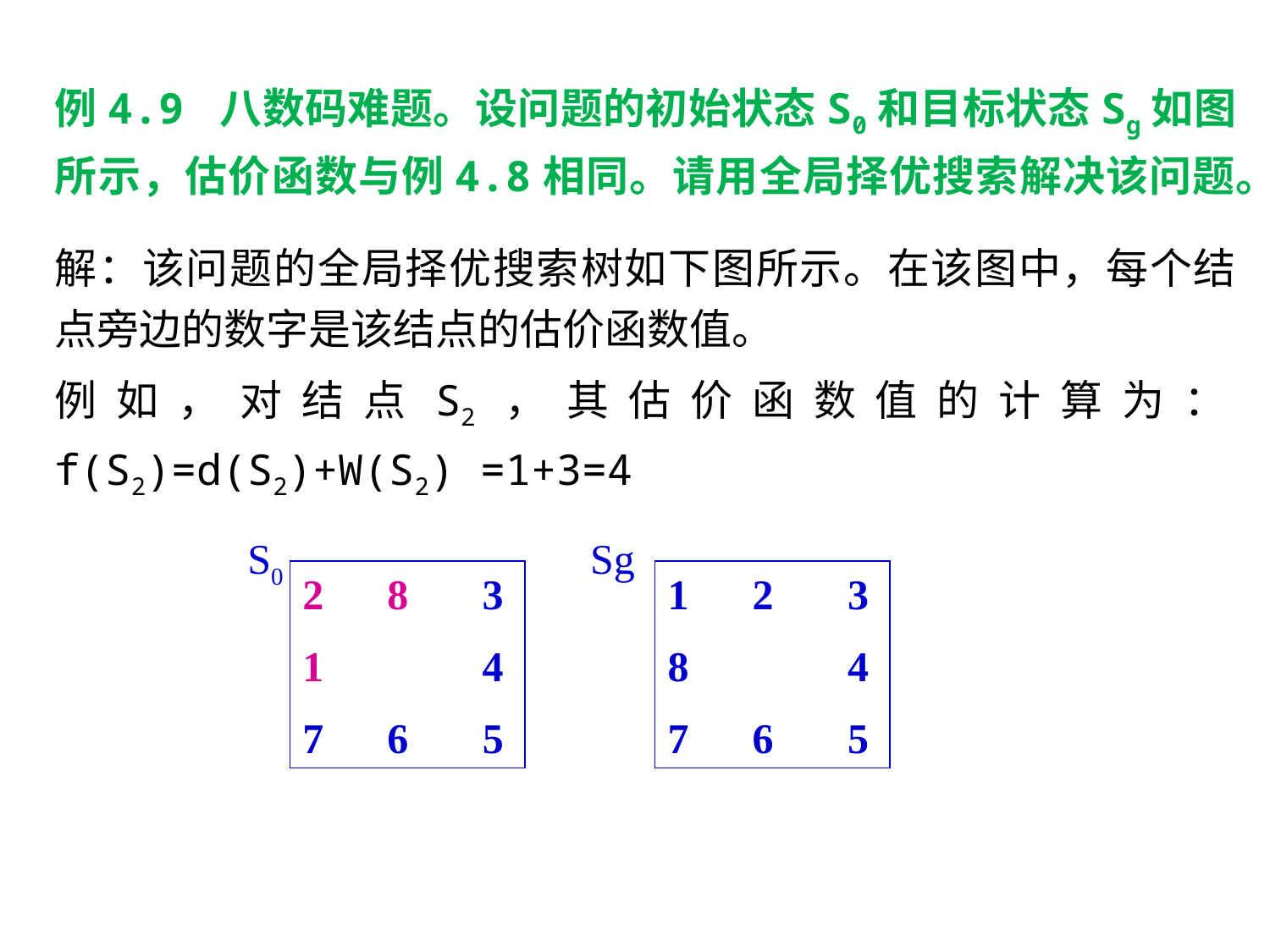

例4.9 八数码难题。设问题的初始状态S0和目标状态Sg如图所示，估价函数与例4.8相同。请用全局择优搜索解决该问题。
解：该问题的全局择优搜索树如下图所示。在该图中，每个结点旁边的数字是该结点的估价函数值。
例如，对结点S2，其估价函数值的计算为：f(S2)=d(S2)+W(S2) =1+3=4

S0                             Sg
2      8       3
1               4
7      6       5
1      2       3
8               4
7      6       5